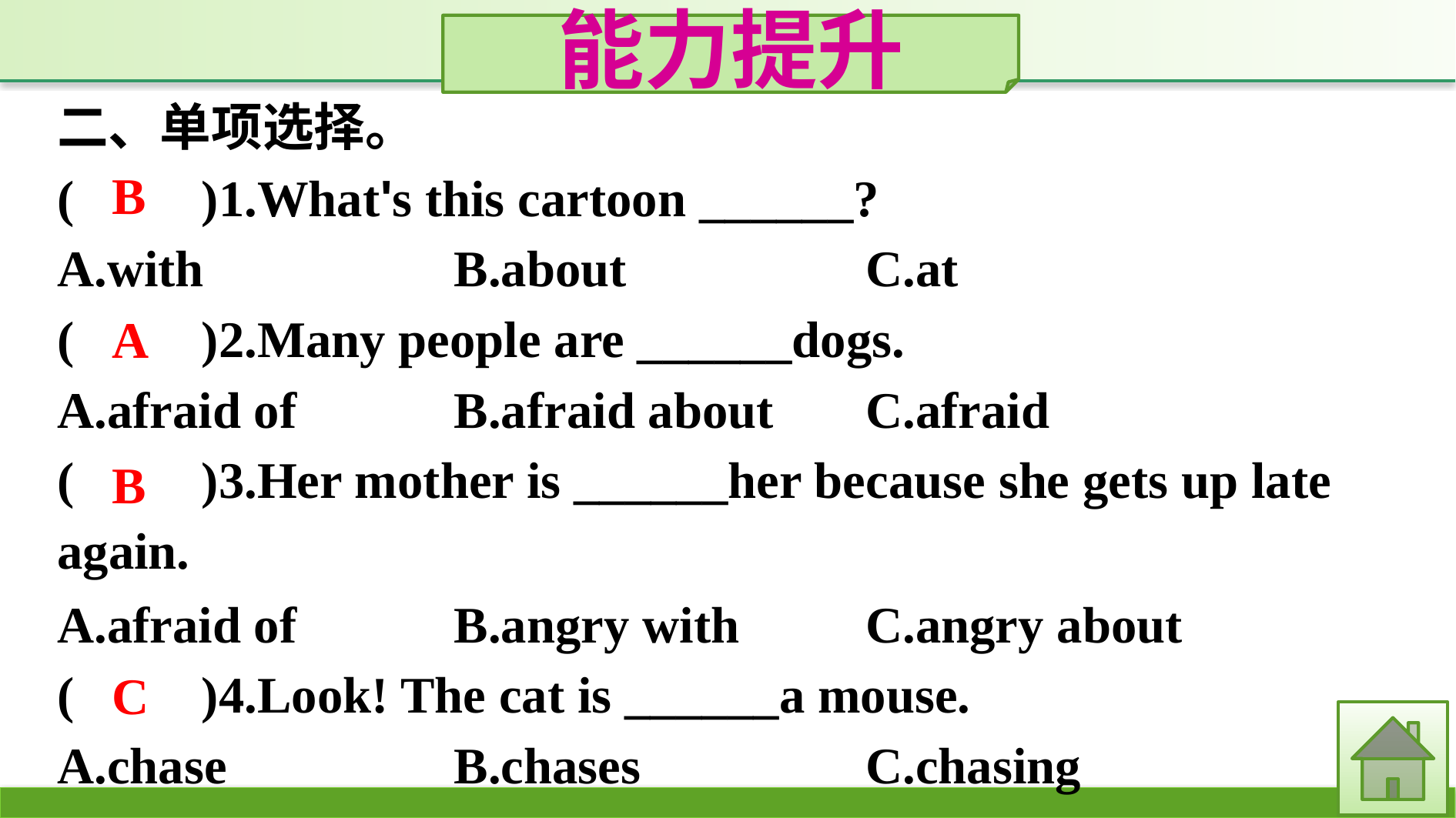

能力提升
二、单项选择。
(　　)1.What's this cartoon ______?
A.with			B.about			C.at
(　　)2.Many people are ______dogs.
A.afraid of		B.afraid about	C.afraid
(　　)3.Her mother is ______her because she gets up late again.
A.afraid of		B.angry with		C.angry about
(　　)4.Look! The cat is ______a mouse.
A.chase		B.chases		C.chasing
B
A

B
C